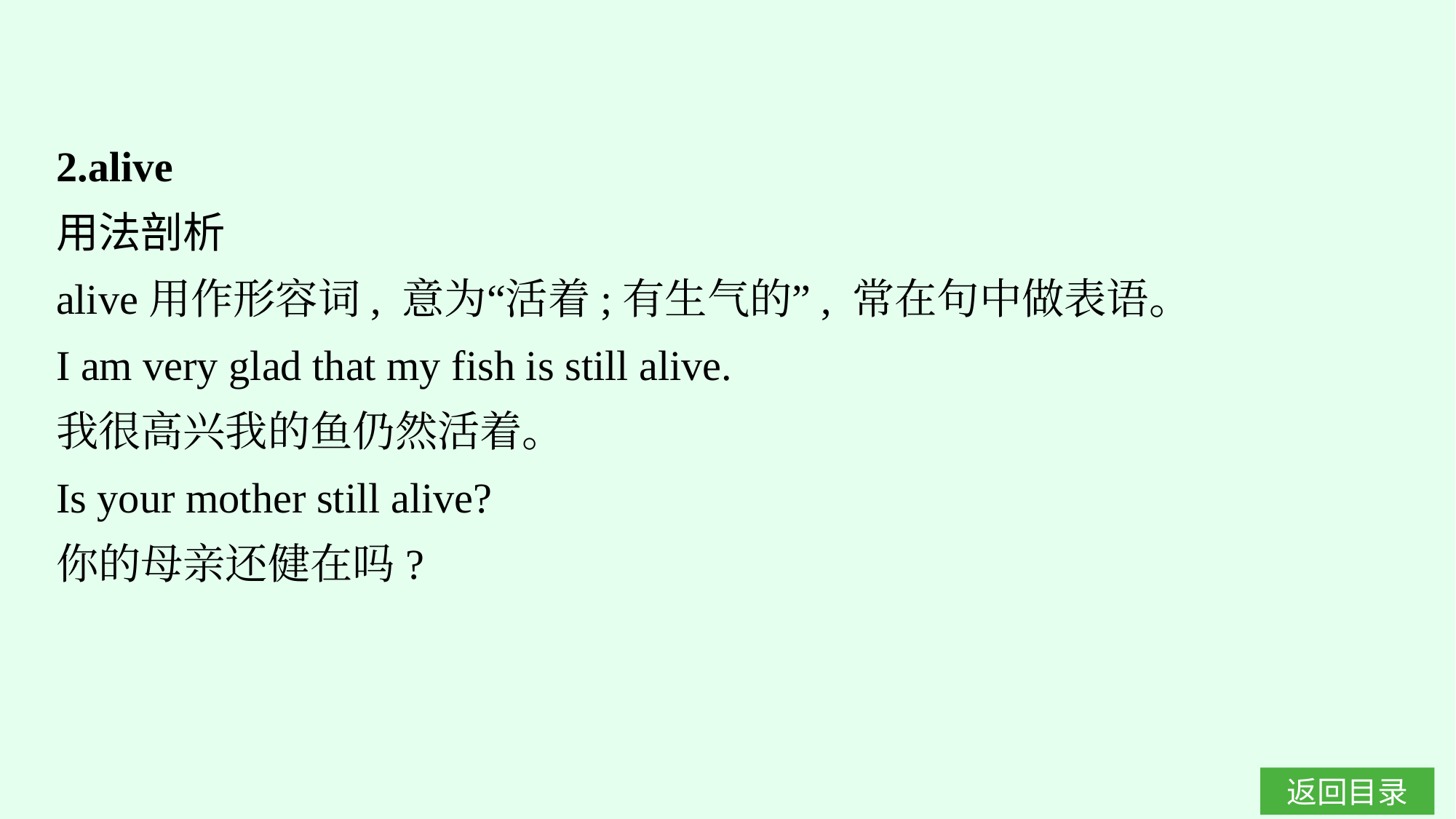

2.alive
用法剖析
alive用作形容词, 意为“活着;有生气的”, 常在句中做表语。
I am very glad that my fish is still alive.
我很高兴我的鱼仍然活着。
Is your mother still alive?
你的母亲还健在吗?